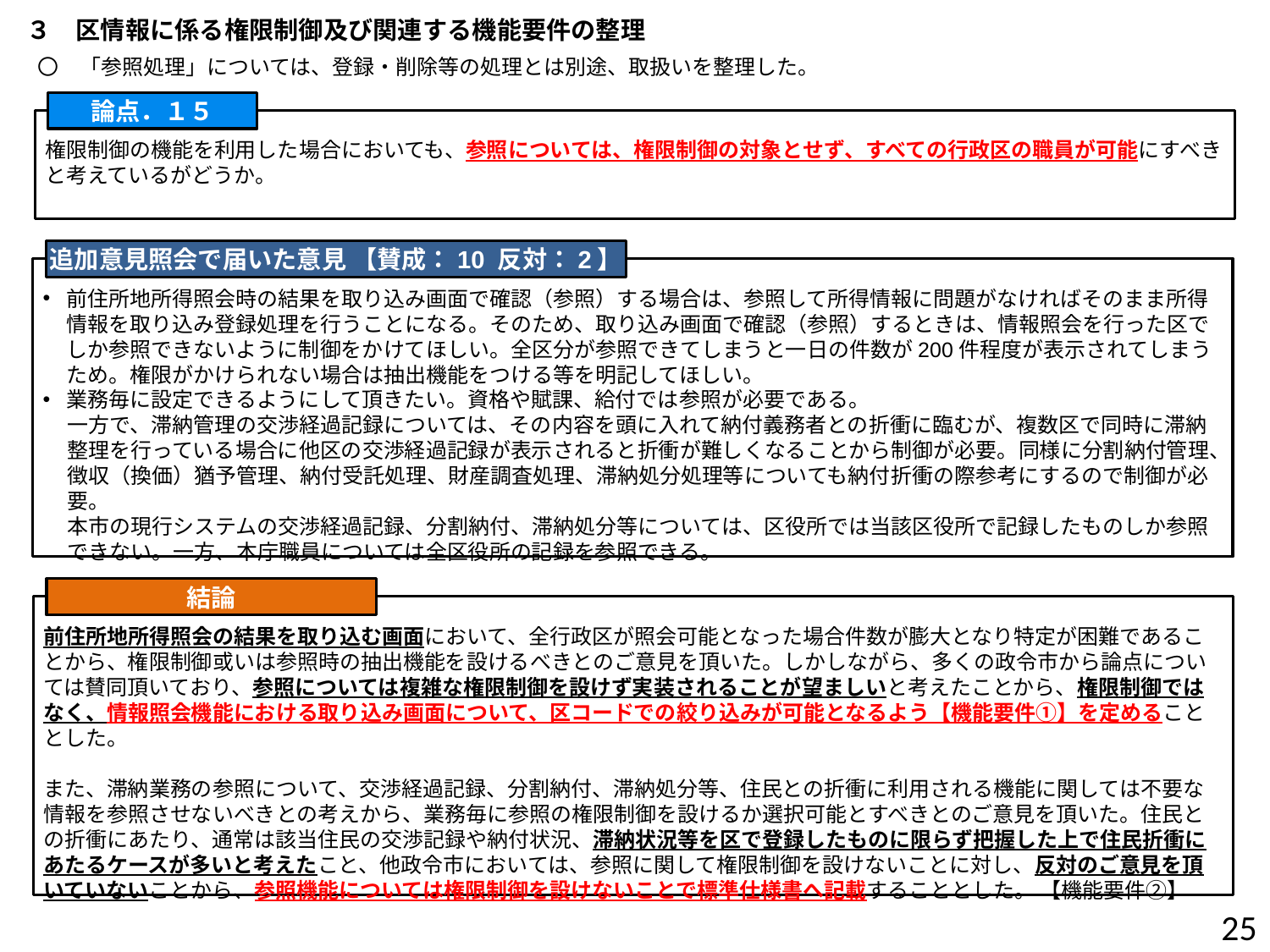

３　区情報に係る権限制御及び関連する機能要件の整理
〇　「参照処理」については、登録・削除等の処理とは別途、取扱いを整理した。
論点．１５

権限制御の機能を利用した場合においても、参照については、権限制御の対象とせず、すべての行政区の職員が可能にすべきと考えているがどうか。
追加意見照会で届いた意見 【賛成：10 反対：2】

前住所地所得照会時の結果を取り込み画面で確認（参照）する場合は、参照して所得情報に問題がなければそのまま所得情報を取り込み登録処理を行うことになる。そのため、取り込み画面で確認（参照）するときは、情報照会を行った区でしか参照できないように制御をかけてほしい。全区分が参照できてしまうと一日の件数が200件程度が表示されてしまうため。権限がかけられない場合は抽出機能をつける等を明記してほしい。
業務毎に設定できるようにして頂きたい。資格や賦課、給付では参照が必要である。
一方で、滞納管理の交渉経過記録については、その内容を頭に入れて納付義務者との折衝に臨むが、複数区で同時に滞納整理を行っている場合に他区の交渉経過記録が表示されると折衝が難しくなることから制御が必要。同様に分割納付管理、徴収（換価）猶予管理、納付受託処理、財産調査処理、滞納処分処理等についても納付折衝の際参考にするので制御が必要。
本市の現行システムの交渉経過記録、分割納付、滞納処分等については、区役所では当該区役所で記録したものしか参照できない。一方、本庁職員については全区役所の記録を参照できる。
結論

前住所地所得照会の結果を取り込む画面において、全行政区が照会可能となった場合件数が膨大となり特定が困難であることから、権限制御或いは参照時の抽出機能を設けるべきとのご意見を頂いた。しかしながら、多くの政令市から論点については賛同頂いており、参照については複雑な権限制御を設けず実装されることが望ましいと考えたことから、権限制御ではなく、情報照会機能における取り込み画面について、区コードでの絞り込みが可能となるよう【機能要件①】を定めることとした。

また、滞納業務の参照について、交渉経過記録、分割納付、滞納処分等、住民との折衝に利用される機能に関しては不要な情報を参照させないべきとの考えから、業務毎に参照の権限制御を設けるか選択可能とすべきとのご意見を頂いた。住民との折衝にあたり、通常は該当住民の交渉記録や納付状況、滞納状況等を区で登録したものに限らず把握した上で住民折衝にあたるケースが多いと考えたこと、他政令市においては、参照に関して権限制御を設けないことに対し、反対のご意見を頂いていないことから、参照機能については権限制御を設けないことで標準仕様書へ記載することとした。 【機能要件②】

25